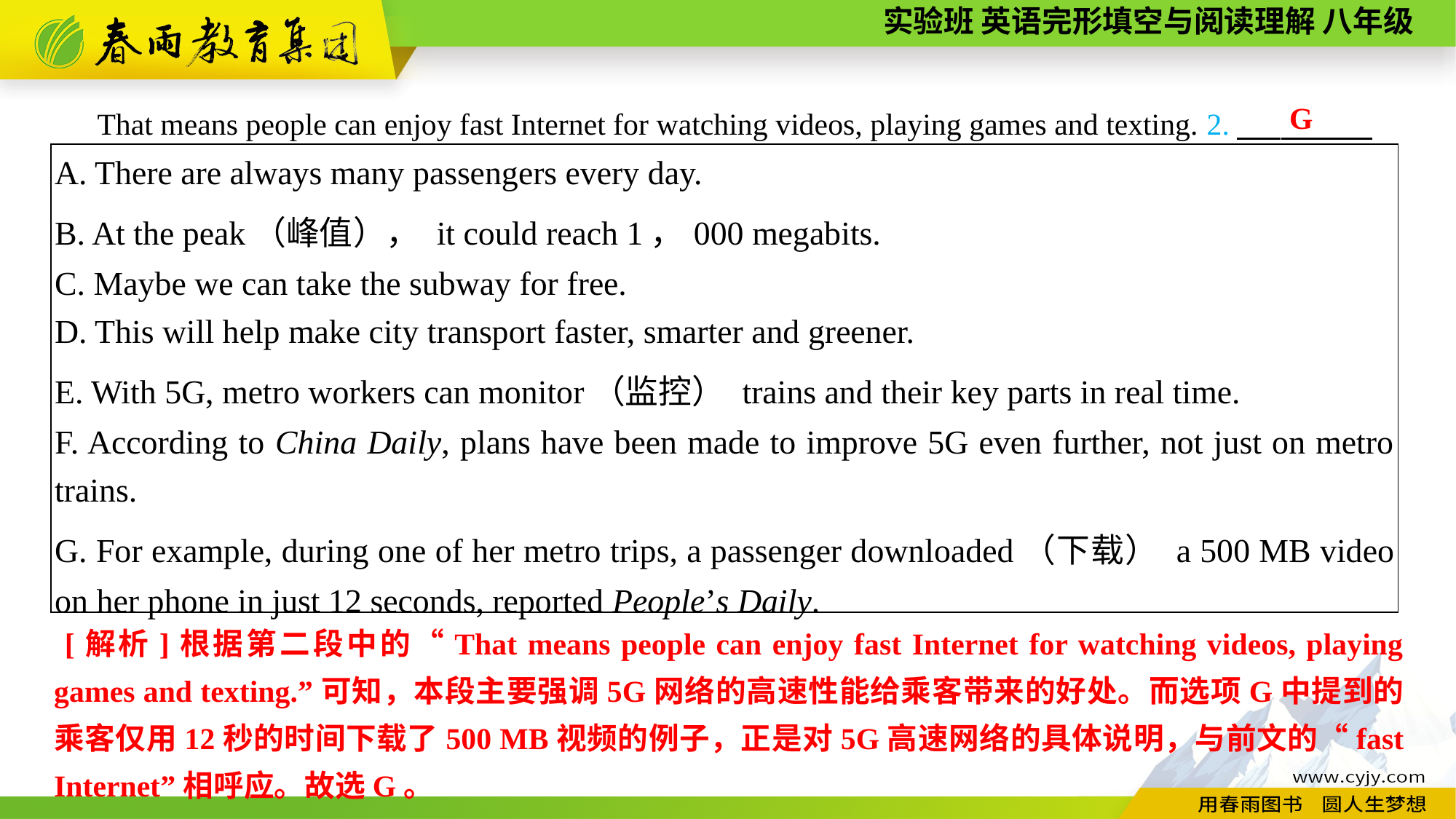

That means people can enjoy fast Internet for watching videos, playing games and texting. 2.　  ，
G
| A. There are always many passengers every day. B. At the peak（峰值）， it could reach 1，000 megabits. C. Maybe we can take the subway for free. D. This will help make city transport faster, smarter and greener. E. With 5G, metro workers can monitor（监控） trains and their key parts in real time. F. According to China Daily, plans have been made to improve 5G even further, not just on metro trains. G. For example, during one of her metro trips, a passenger downloaded（下载） a 500 MB video on her phone in just 12 seconds, reported People’s Daily. |
| --- |
 [解析]根据第二段中的“That means people can enjoy fast Internet for watching videos, playing games and texting.”可知，本段主要强调5G网络的高速性能给乘客带来的好处。而选项G中提到的乘客仅用12秒的时间下载了500 MB视频的例子，正是对5G高速网络的具体说明，与前文的“fast Internet”相呼应。故选G。